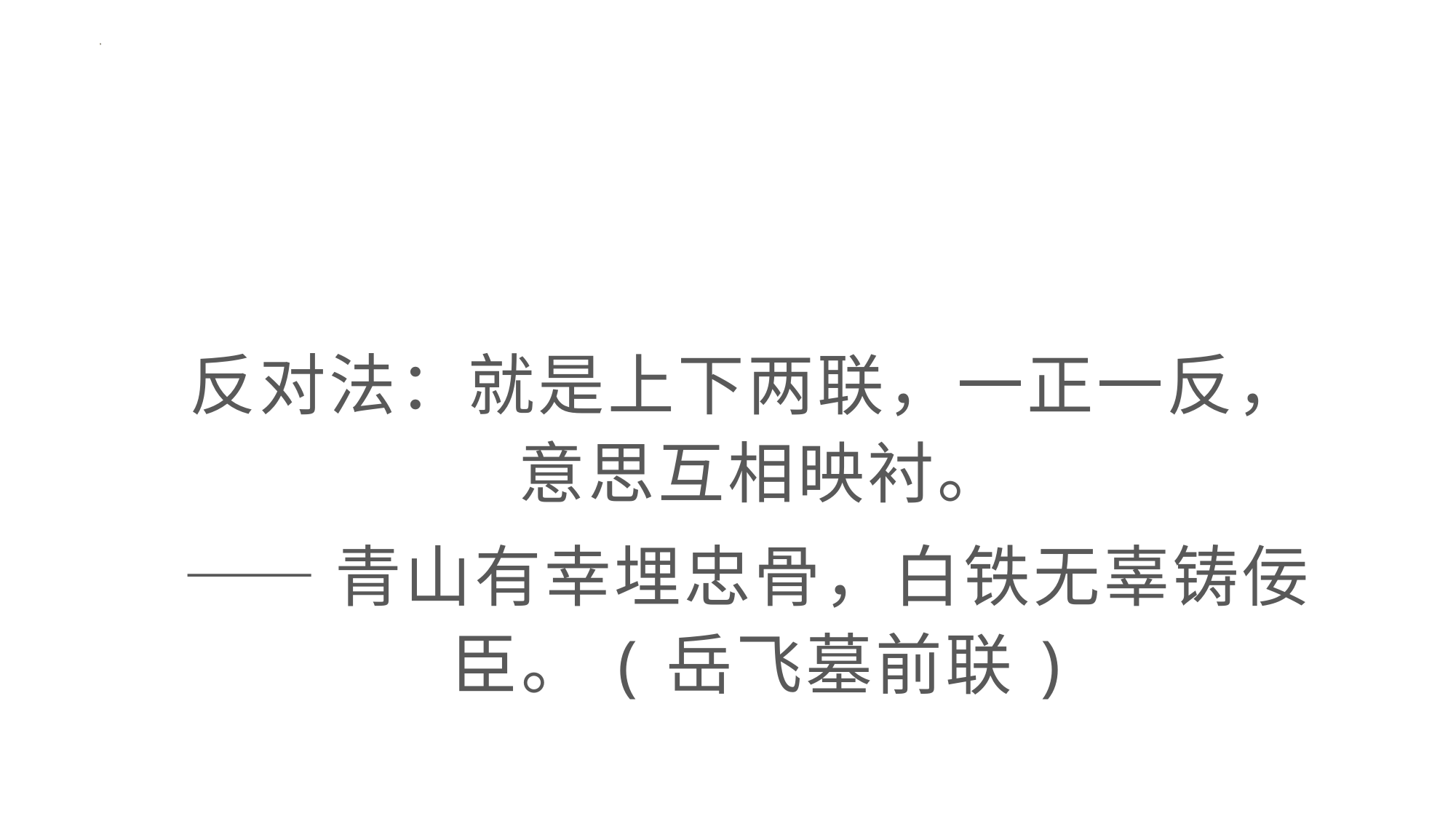

#
反对法：就是上下两联，一正一反，意思互相映衬。
——青山有幸埋忠骨，白铁无辜铸佞臣。(岳飞墓前联)